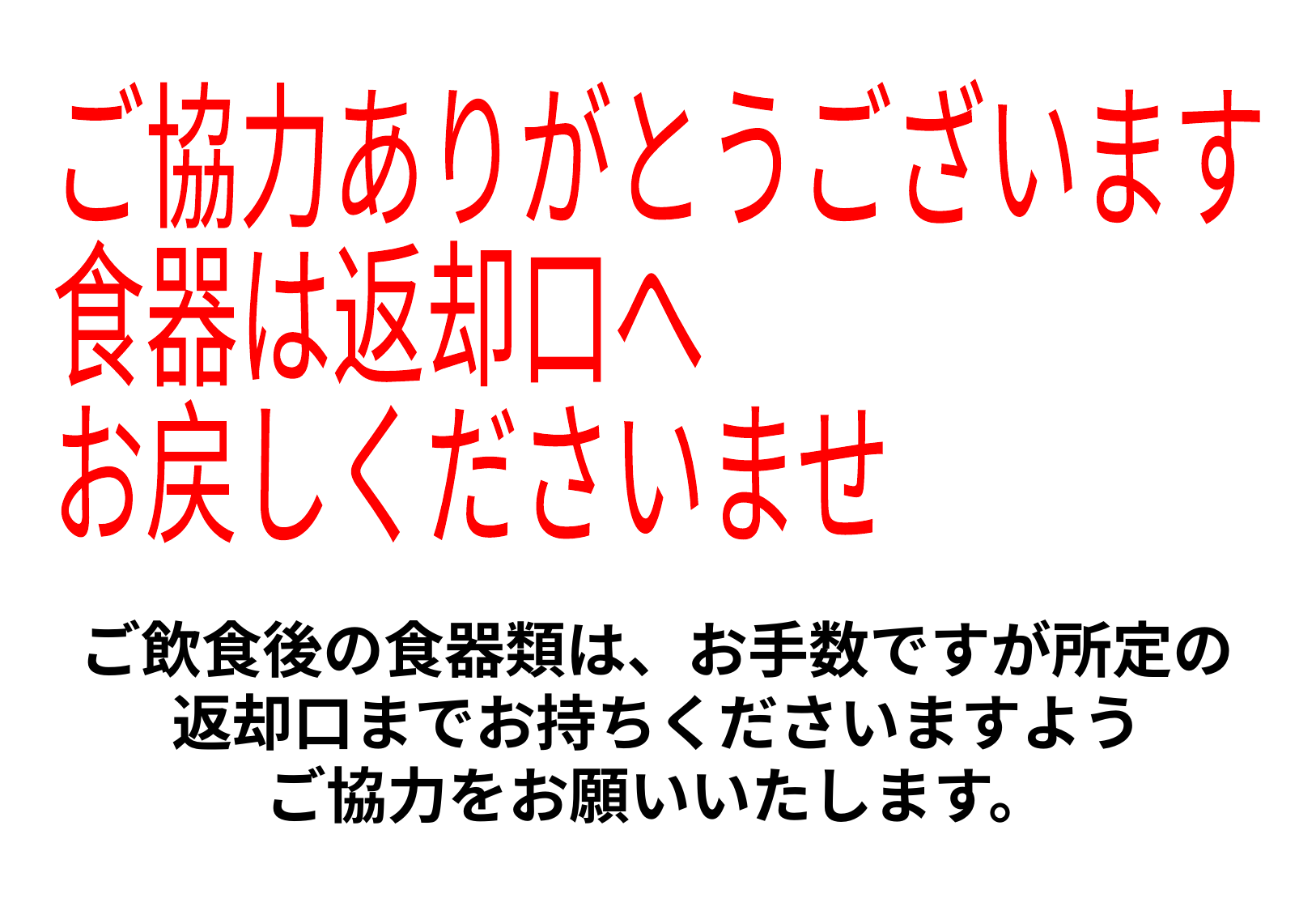

ご協力ありがとうございます
食器は返却口へ
お戻しくださいませ
ご飲食後の食器類は、お手数ですが所定の
返却口までお持ちくださいますよう
ご協力をお願いいたします。